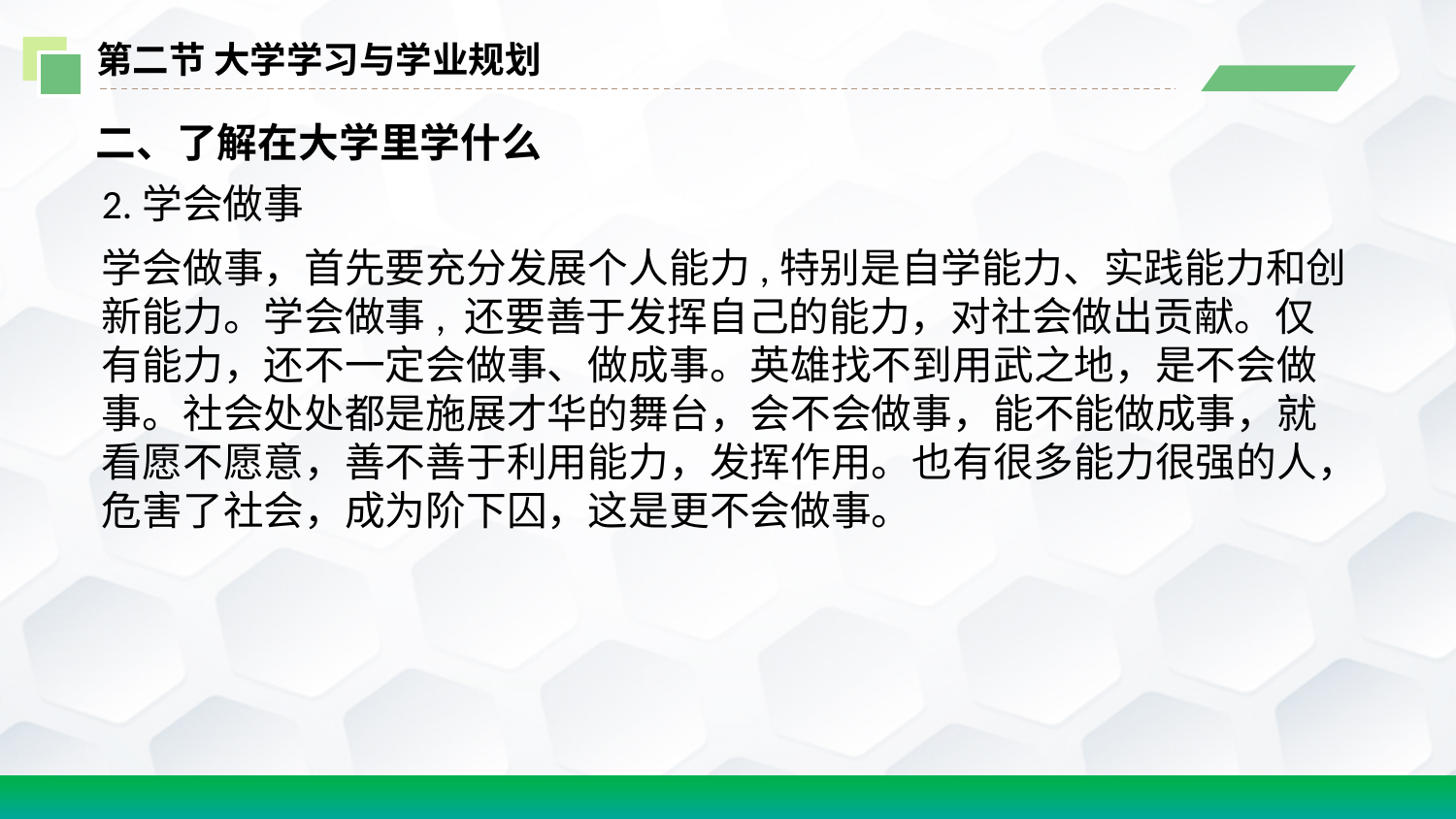

第二节 大学学习与学业规划
二、了解在大学里学什么
2.学会做事
学会做事，首先要充分发展个人能力,特别是自学能力、实践能力和创新能力。学会做事, 还要善于发挥自己的能力，对社会做出贡献。仅有能力，还不一定会做事、做成事。英雄找不到用武之地，是不会做事。社会处处都是施展才华的舞台，会不会做事，能不能做成事，就看愿不愿意，善不善于利用能力，发挥作用。也有很多能力很强的人，危害了社会，成为阶下囚，这是更不会做事。